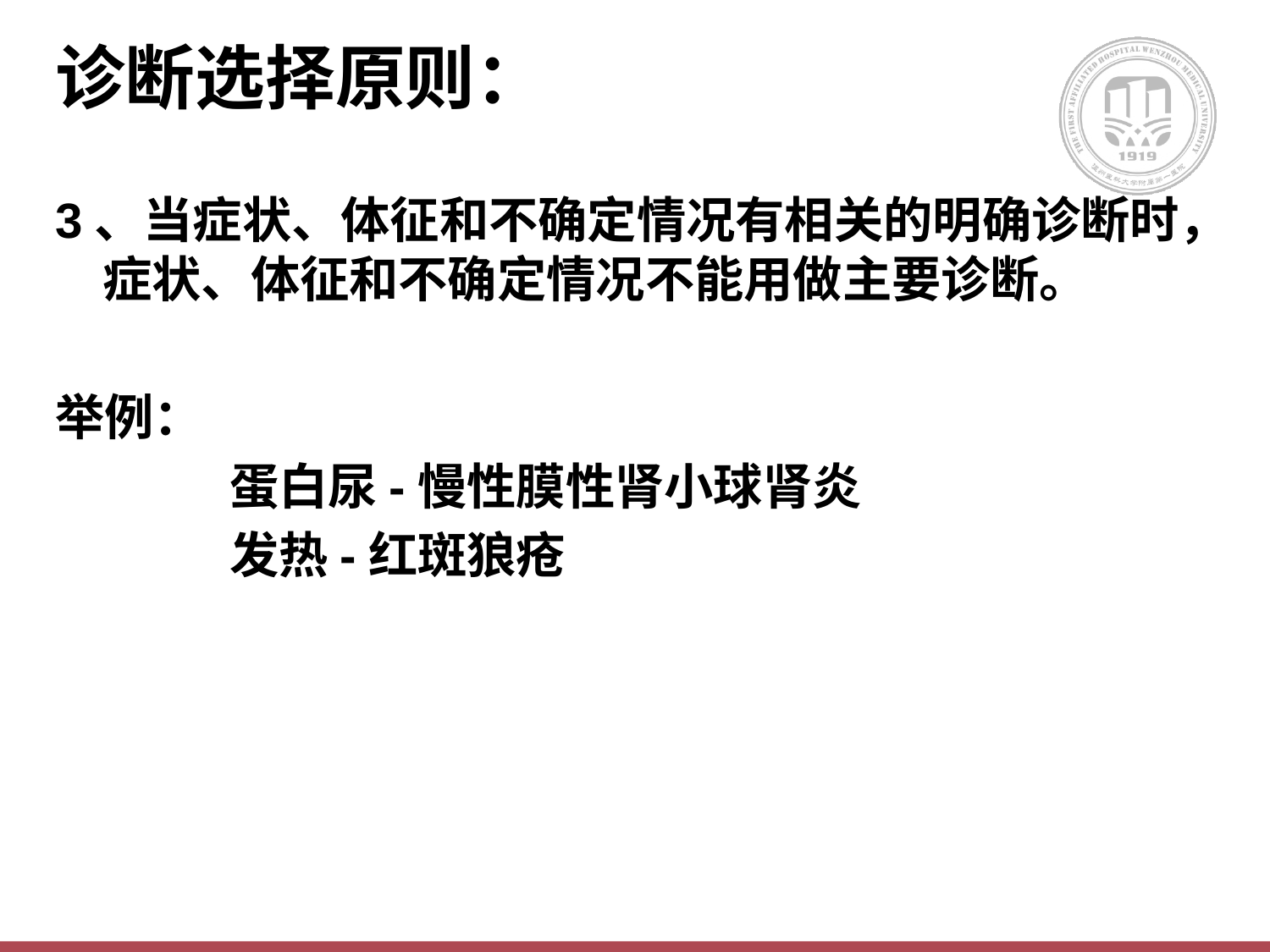

# 诊断选择原则：
3、当症状、体征和不确定情况有相关的明确诊断时，症状、体征和不确定情况不能用做主要诊断。

举例：
		蛋白尿-慢性膜性肾小球肾炎
		发热-红斑狼疮